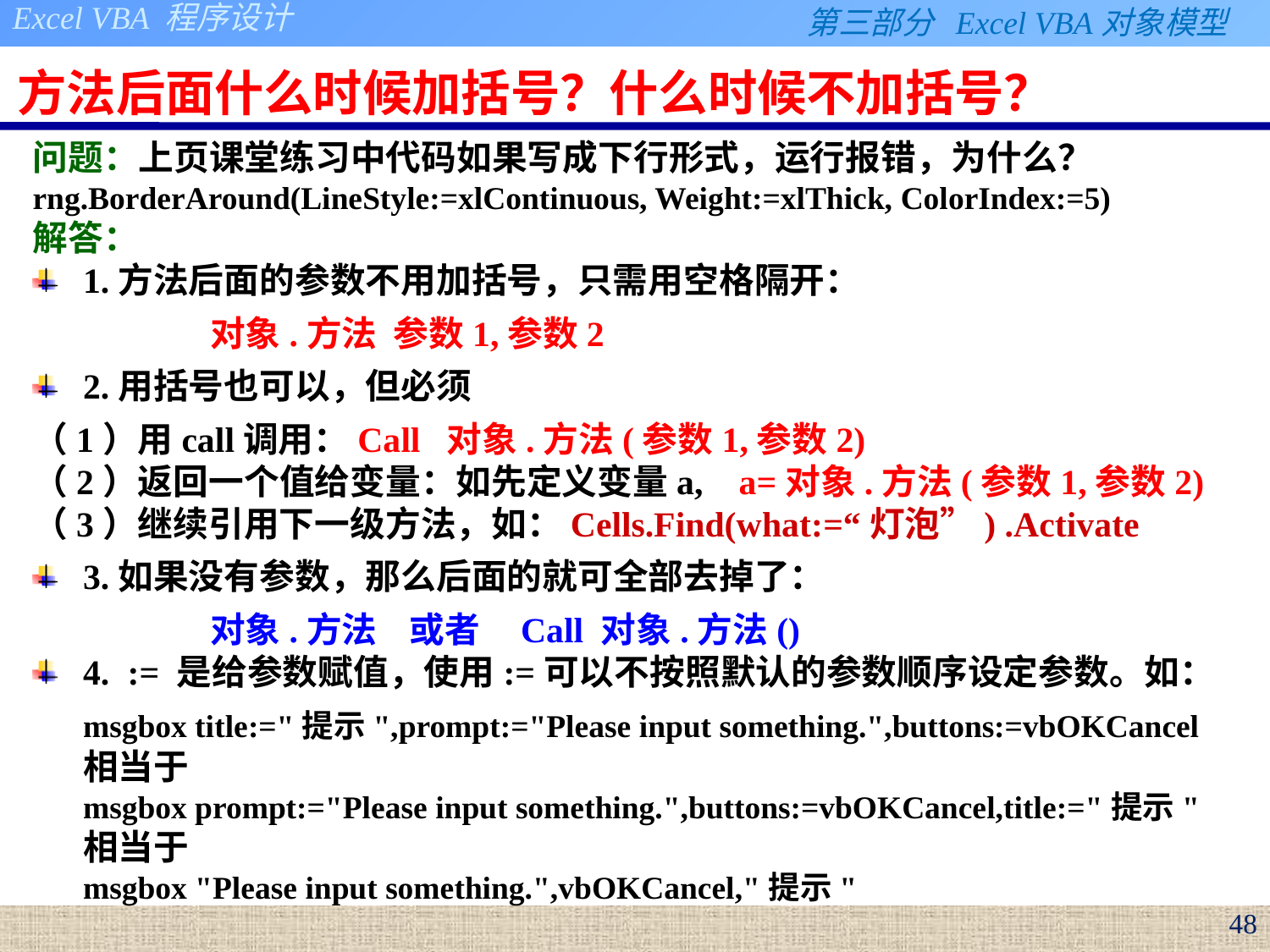

# 方法后面什么时候加括号？什么时候不加括号？
问题：上页课堂练习中代码如果写成下行形式，运行报错，为什么？
rng.BorderAround(LineStyle:=xlContinuous, Weight:=xlThick, ColorIndex:=5)
解答：
1.方法后面的参数不用加括号，只需用空格隔开：
		对象.方法  参数1,参数2
2.用括号也可以，但必须
（1）用call调用：Call  对象.方法(参数1,参数2)
（2）返回一个值给变量：如先定义变量a,    a=对象.方法(参数1,参数2)
（3）继续引用下一级方法，如：Cells.Find(what:=“灯泡”) .Activate
3.如果没有参数，那么后面的就可全部去掉了：
		对象.方法    或者    Call 对象.方法()
4.  := 是给参数赋值，使用:=可以不按照默认的参数顺序设定参数。如：
	msgbox title:="提示",prompt:="Please input something.",buttons:=vbOKCancel
相当于
msgbox prompt:="Please input something.",buttons:=vbOKCancel,title:="提示"
相当于
msgbox "Please input something.",vbOKCancel,"提示"